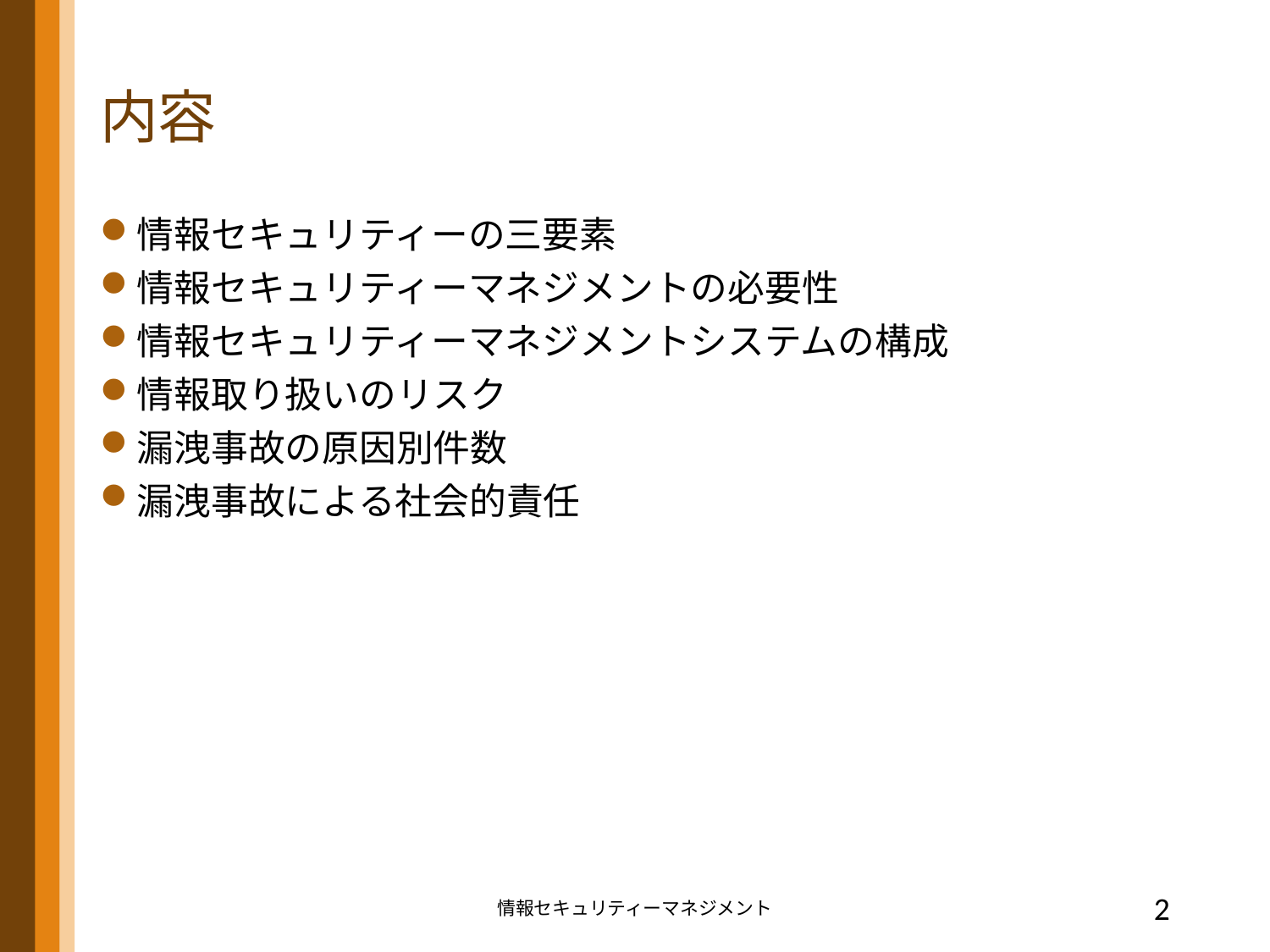

# 内容
情報セキュリティーの三要素
情報セキュリティーマネジメントの必要性
情報セキュリティーマネジメントシステムの構成
情報取り扱いのリスク
漏洩事故の原因別件数
漏洩事故による社会的責任
情報セキュリティーマネジメント
2